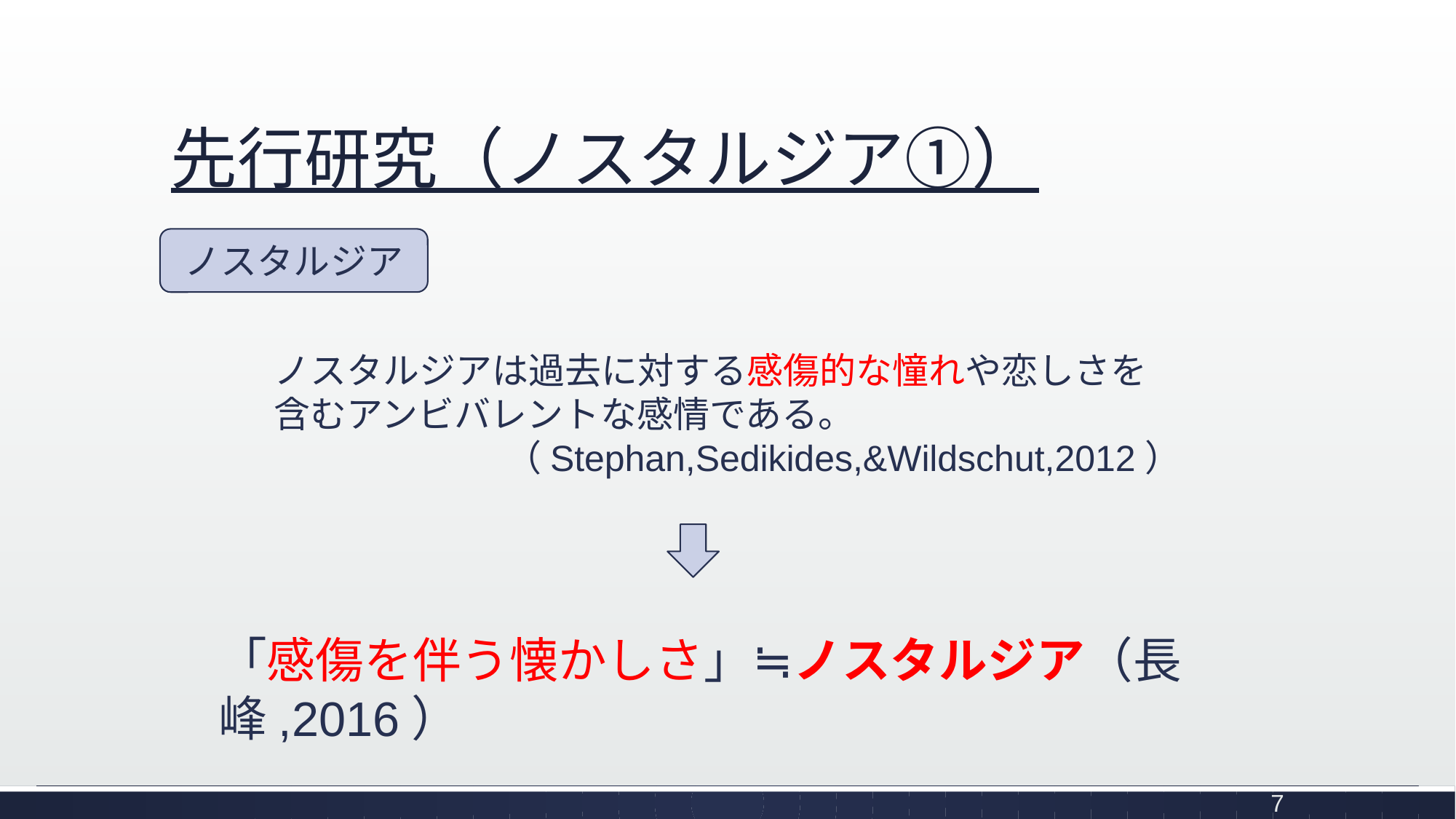

# 先行研究（ノスタルジア①）
ノスタルジア
ノスタルジアは過去に対する感傷的な憧れや恋しさを含むアンビバレントな感情である。
（Stephan,Sedikides,&Wildschut,2012）

「感傷を伴う懐かしさ」≒ノスタルジア（長峰,2016）
7